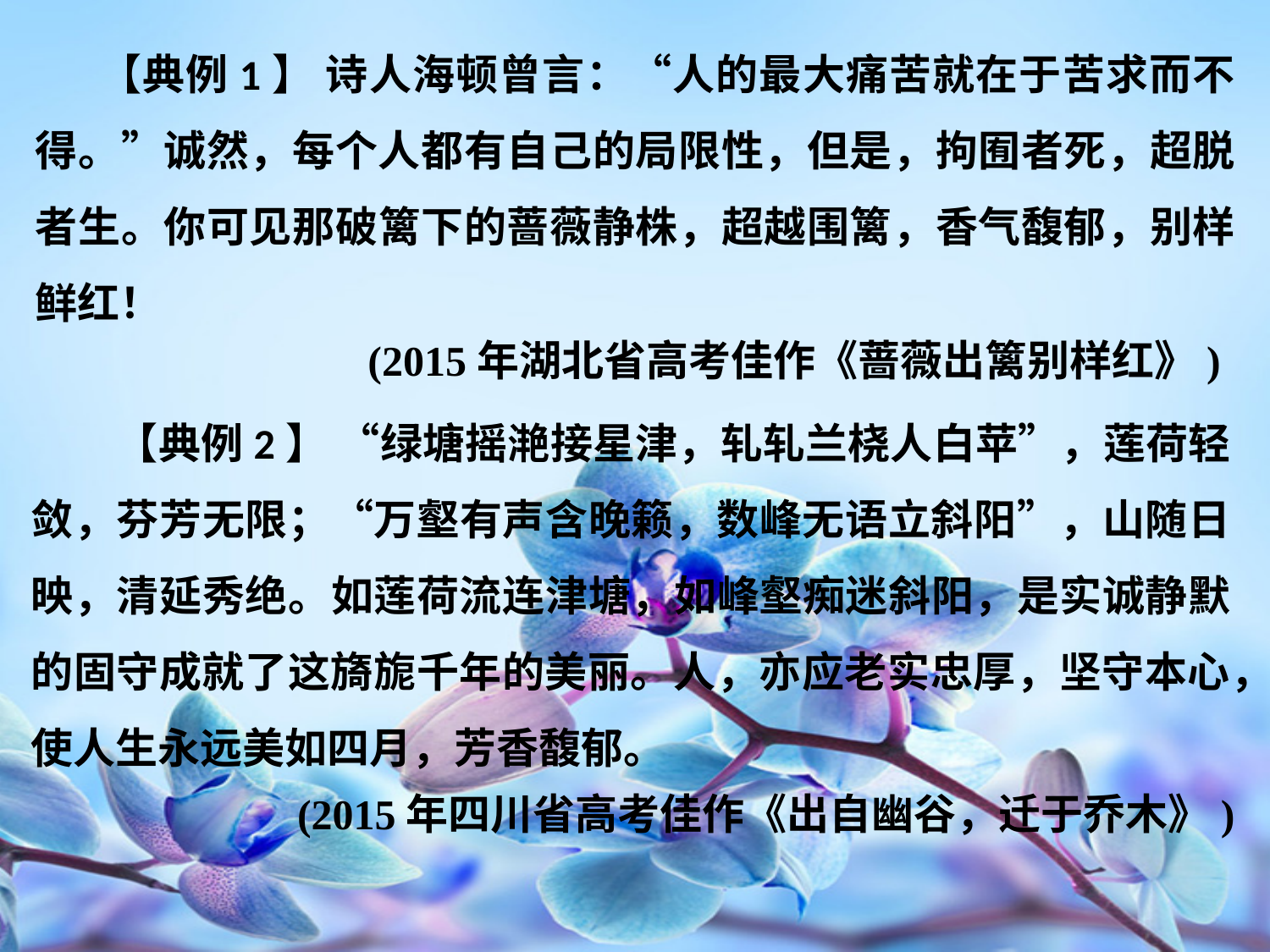

【典例1】 诗人海顿曾言：“人的最大痛苦就在于苦求而不得。”诚然，每个人都有自己的局限性，但是，拘囿者死，超脱者生。你可见那破篱下的蔷薇静株，超越围篱，香气馥郁，别样鲜红！
(2015年湖北省高考佳作《蔷薇出篱别样红》)

【典例2】 “绿塘摇滟接星津，轧轧兰桡人白苹”，莲荷轻敛，芬芳无限；“万壑有声含晚籁，数峰无语立斜阳”，山随日映，清延秀绝。如莲荷流连津塘，如峰壑痴迷斜阳，是实诚静默的固守成就了这旖旎千年的美丽。人，亦应老实忠厚，坚守本心，使人生永远美如四月，芳香馥郁。

(2015年四川省高考佳作《出自幽谷，迁于乔木》)